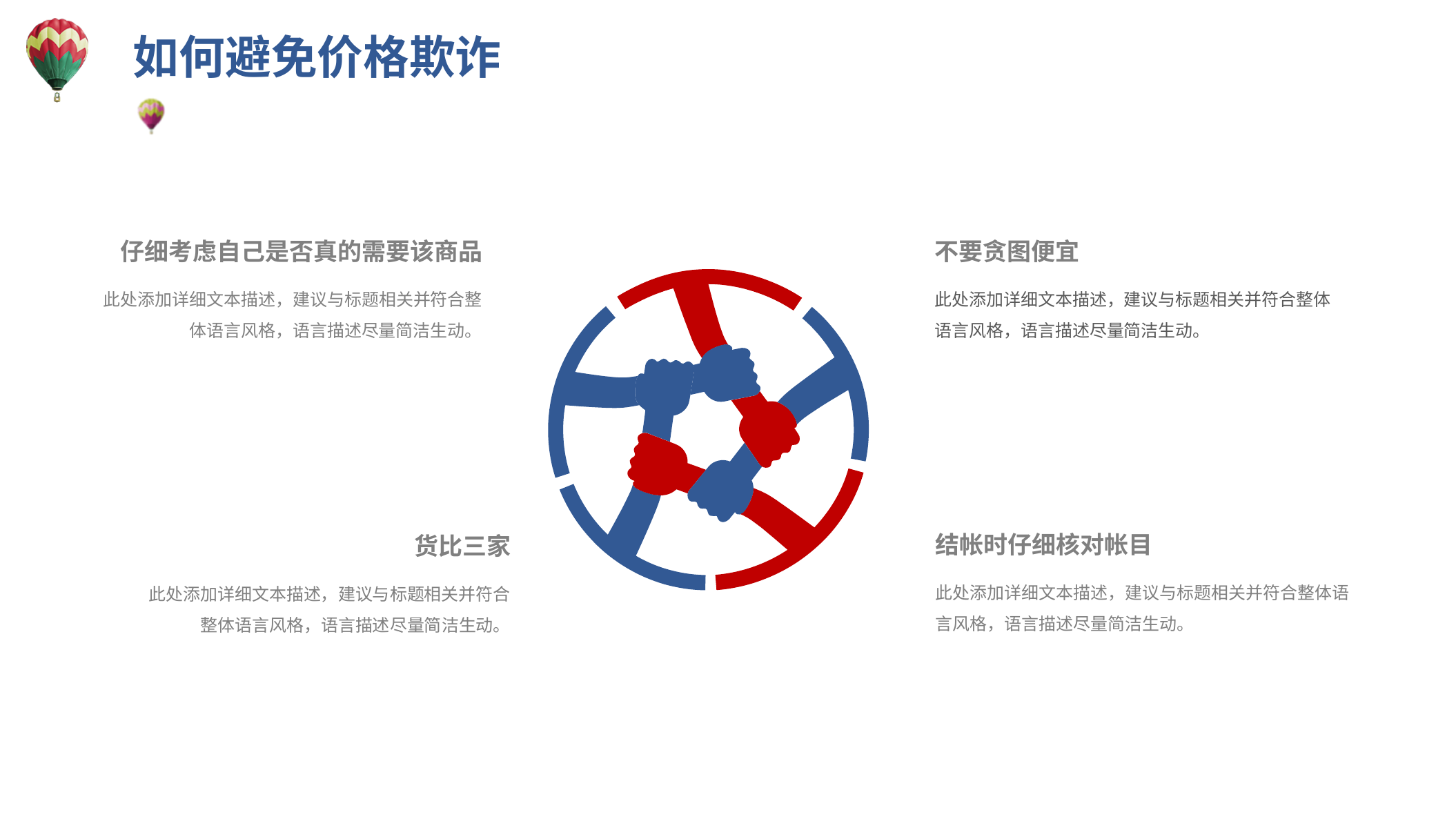

如何避免价格欺诈
仔细考虑自己是否真的需要该商品
此处添加详细文本描述，建议与标题相关并符合整体语言风格，语言描述尽量简洁生动。
不要贪图便宜
此处添加详细文本描述，建议与标题相关并符合整体语言风格，语言描述尽量简洁生动。

结帐时仔细核对帐目
此处添加详细文本描述，建议与标题相关并符合整体语言风格，语言描述尽量简洁生动。
货比三家
此处添加详细文本描述，建议与标题相关并符合整体语言风格，语言描述尽量简洁生动。